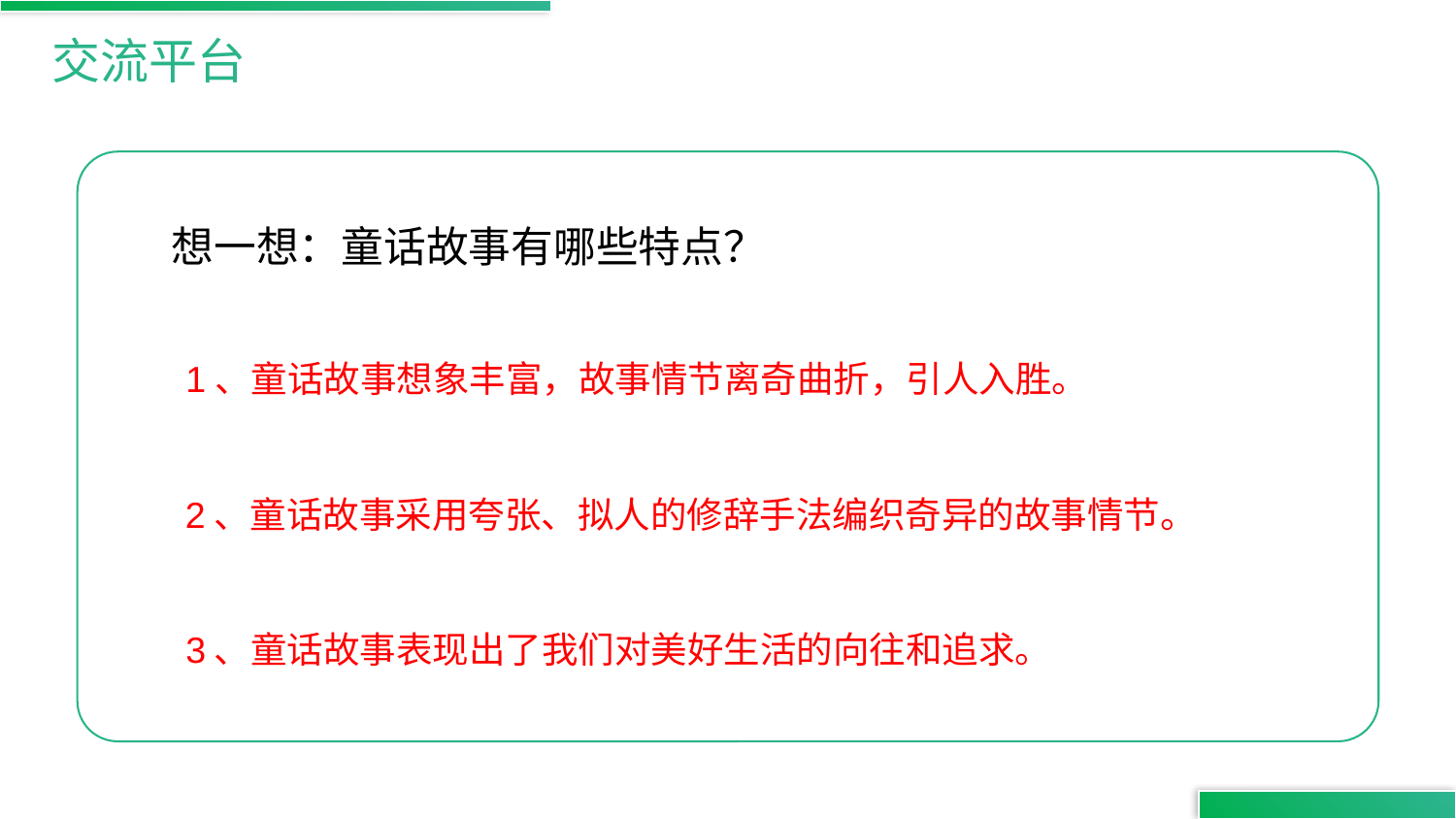

交流平台
想一想：童话故事有哪些特点？
1、童话故事想象丰富，故事情节离奇曲折，引人入胜。
2、童话故事采用夸张、拟人的修辞手法编织奇异的故事情节。
3、童话故事表现出了我们对美好生活的向往和追求。